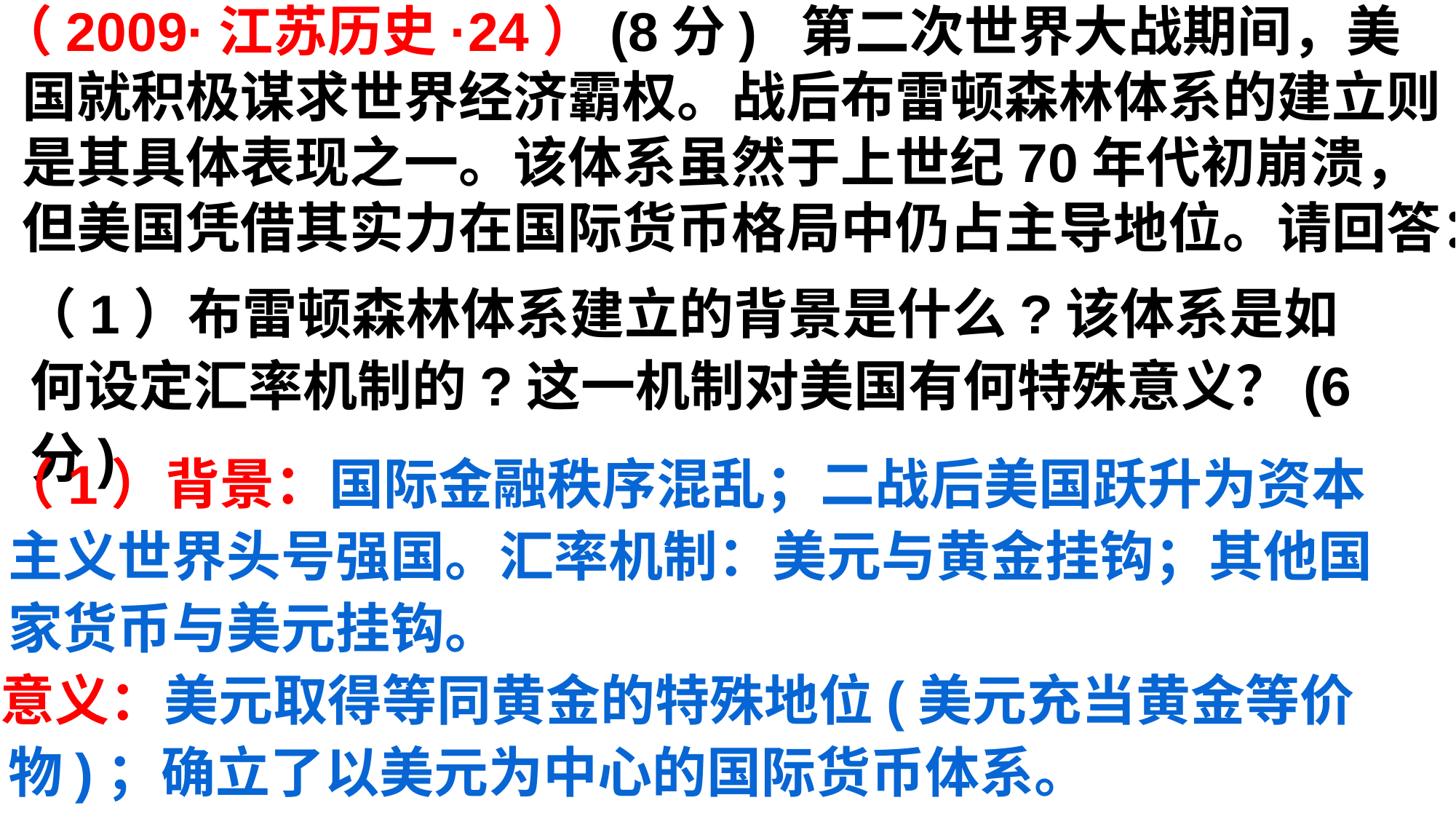

（2009·江苏历史·24）(8分)  第二次世界大战期间，美国就积极谋求世界经济霸权。战后布雷顿森林体系的建立则是其具体表现之一。该体系虽然于上世纪70年代初崩溃，但美国凭借其实力在国际货币格局中仍占主导地位。请回答：
（1）布雷顿森林体系建立的背景是什么?该体系是如何设定汇率机制的?这一机制对美国有何特殊意义？(6分)
（1）背景：国际金融秩序混乱；二战后美国跃升为资本主义世界头号强国。汇率机制：美元与黄金挂钩；其他国家货币与美元挂钩。
意义：美元取得等同黄金的特殊地位(美元充当黄金等价物)；确立了以美元为中心的国际货币体系。